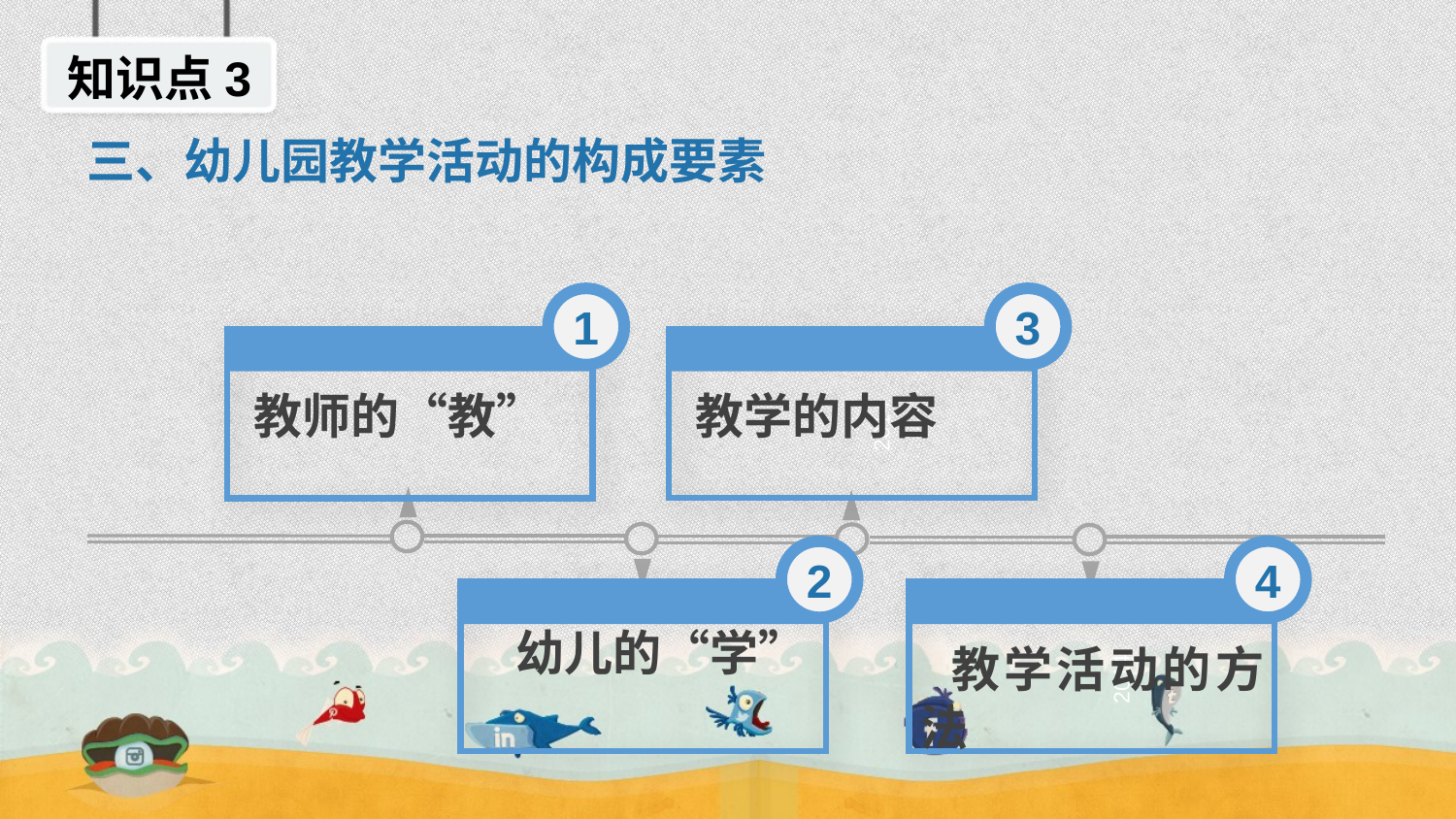

知识点3
三、幼儿园教学活动的构成要素
3
1

  教学的内容
  教师的“教”
2014

4
2

  幼儿的“学”
 教学活动的方法
2014